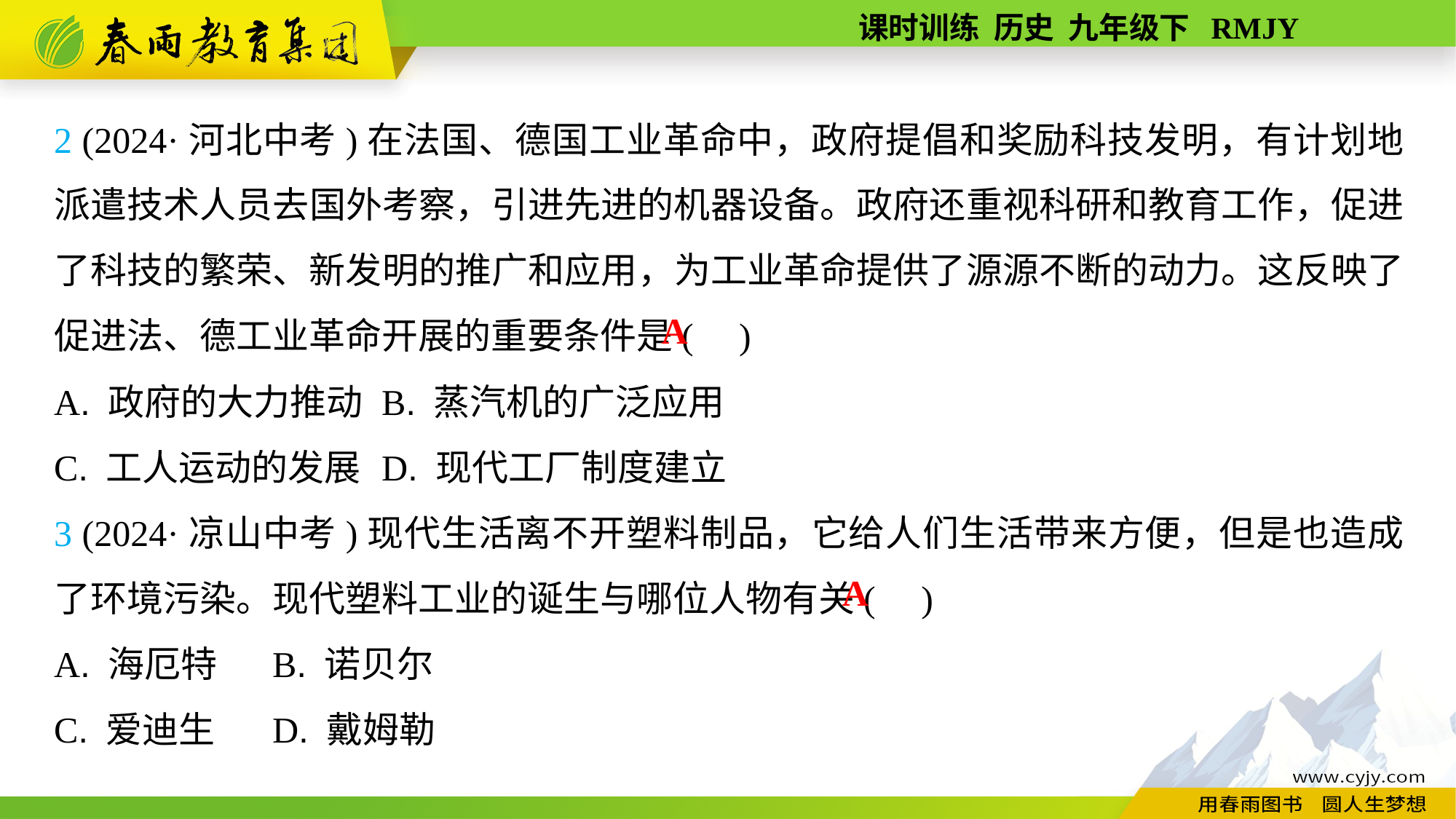

2 (2024·河北中考)在法国、德国工业革命中，政府提倡和奖励科技发明，有计划地派遣技术人员去国外考察，引进先进的机器设备。政府还重视科研和教育工作，促进了科技的繁荣、新发明的推广和应用，为工业革命提供了源源不断的动力。这反映了促进法、德工业革命开展的重要条件是(     )
A. 政府的大力推动	B. 蒸汽机的广泛应用
C. 工人运动的发展	D. 现代工厂制度建立
3 (2024·凉山中考)现代生活离不开塑料制品，它给人们生活带来方便，但是也造成了环境污染。现代塑料工业的诞生与哪位人物有关(     )
A. 海厄特	B. 诺贝尔
C. 爱迪生	D. 戴姆勒
A
A